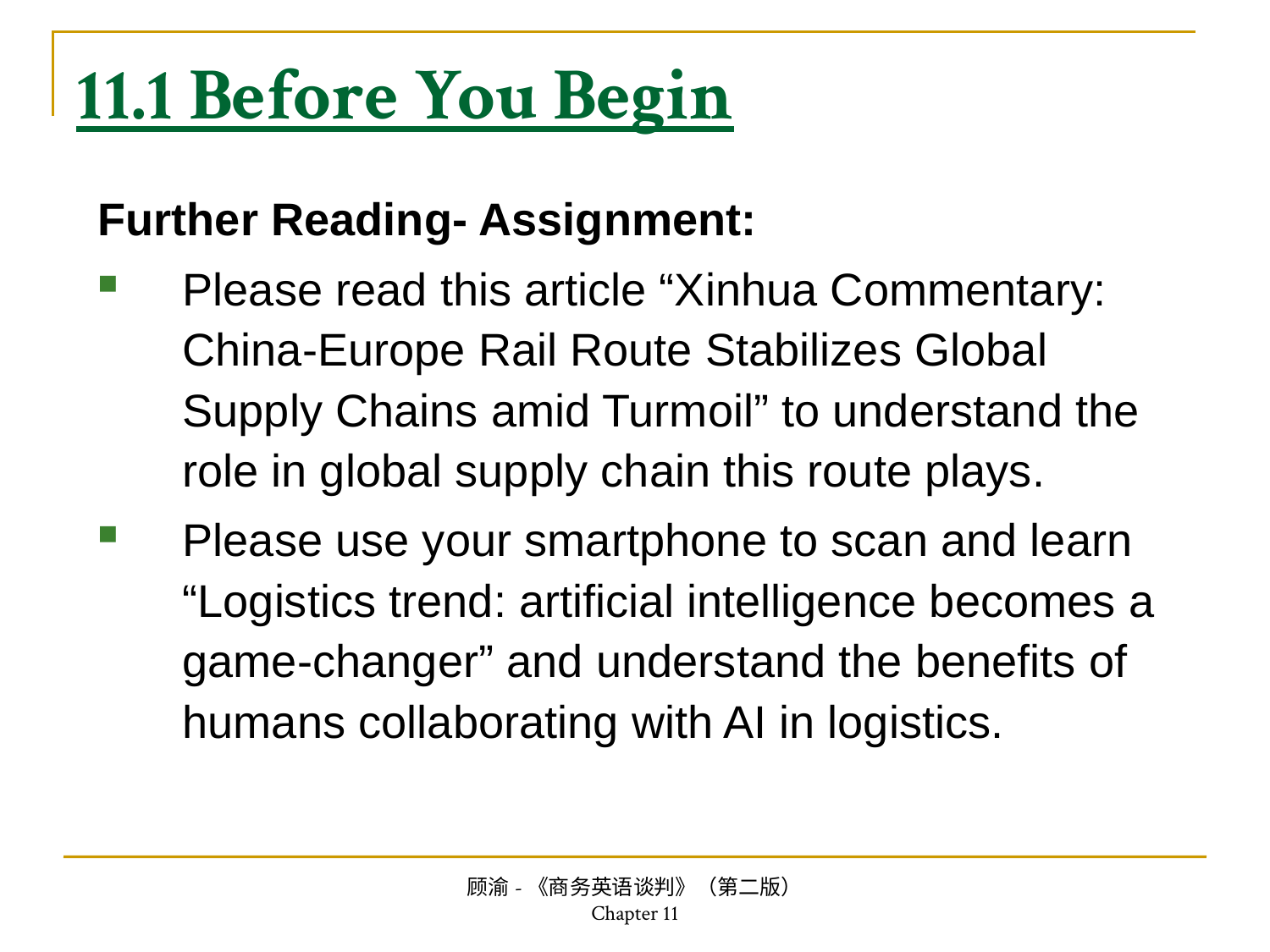

# 11.1 Before You Begin
Further Reading- Assignment:
Please read this article “Xinhua Commentary: China-Europe Rail Route Stabilizes Global Supply Chains amid Turmoil” to understand the role in global supply chain this route plays.
Please use your smartphone to scan and learn “Logistics trend: artificial intelligence becomes a game-changer” and understand the benefits of humans collaborating with AI in logistics.

17
顾渝-《商务英语谈判》（第二版） Chapter 11